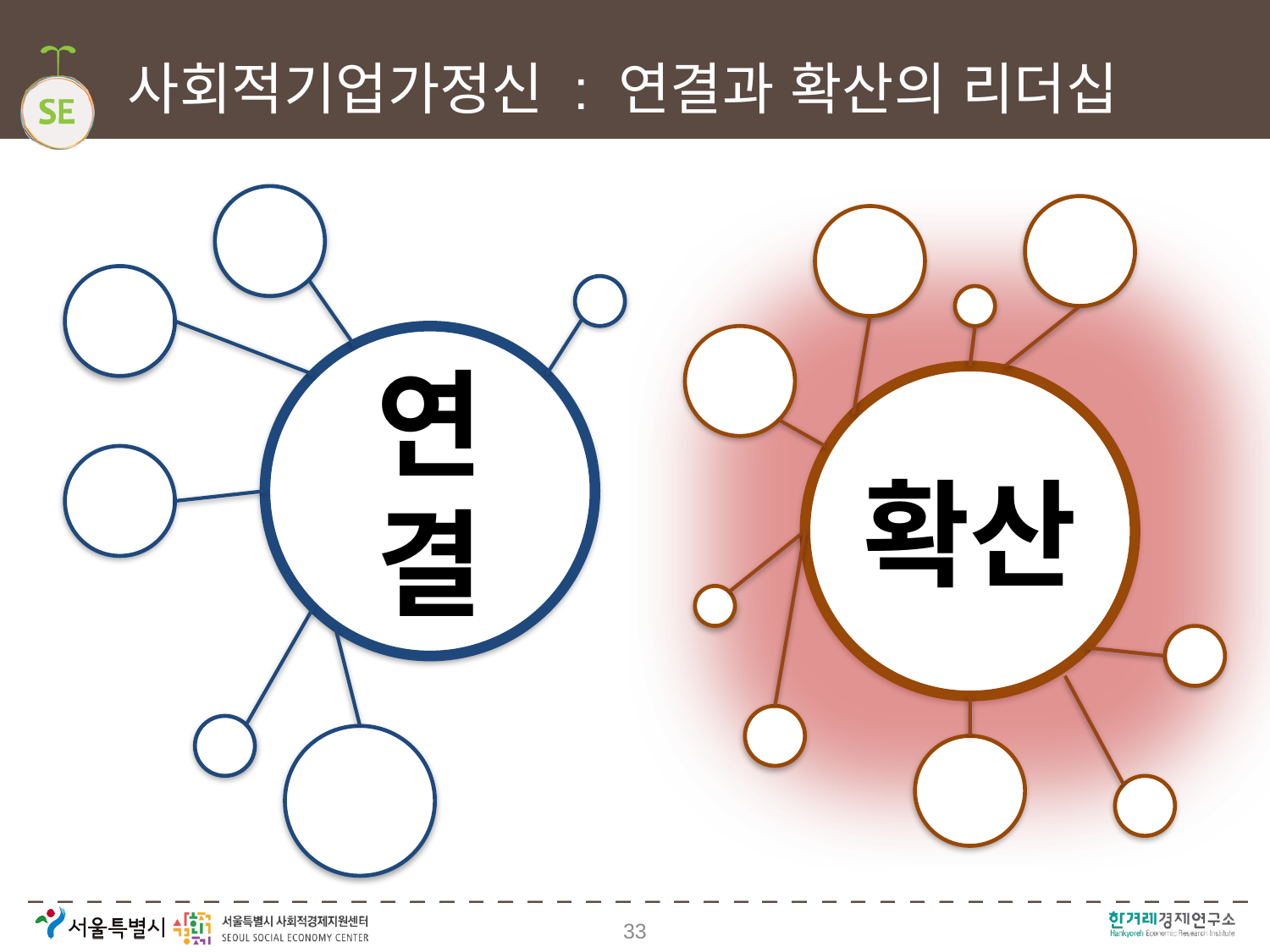

# 사회적기업가정신 : 연결과 확산의 리더십

연결

확산

33